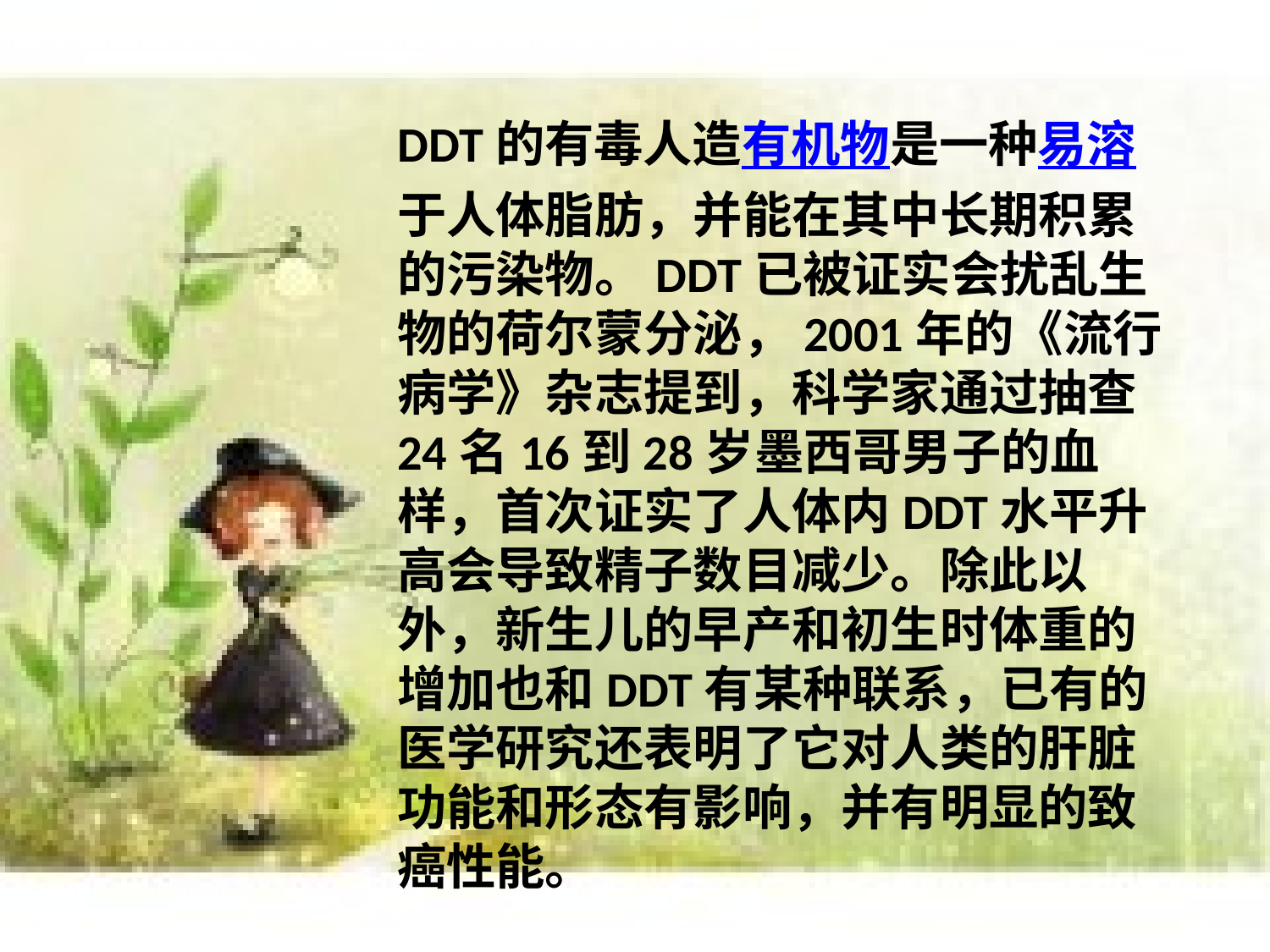

DDT的有毒人造有机物是一种易溶于人体脂肪，并能在其中长期积累的污染物。DDT已被证实会扰乱生物的荷尔蒙分泌，2001年的《流行病学》杂志提到，科学家通过抽查24名16到28岁墨西哥男子的血样，首次证实了人体内DDT水平升高会导致精子数目减少。除此以外，新生儿的早产和初生时体重的增加也和DDT有某种联系，已有的医学研究还表明了它对人类的肝脏功能和形态有影响，并有明显的致癌性能。